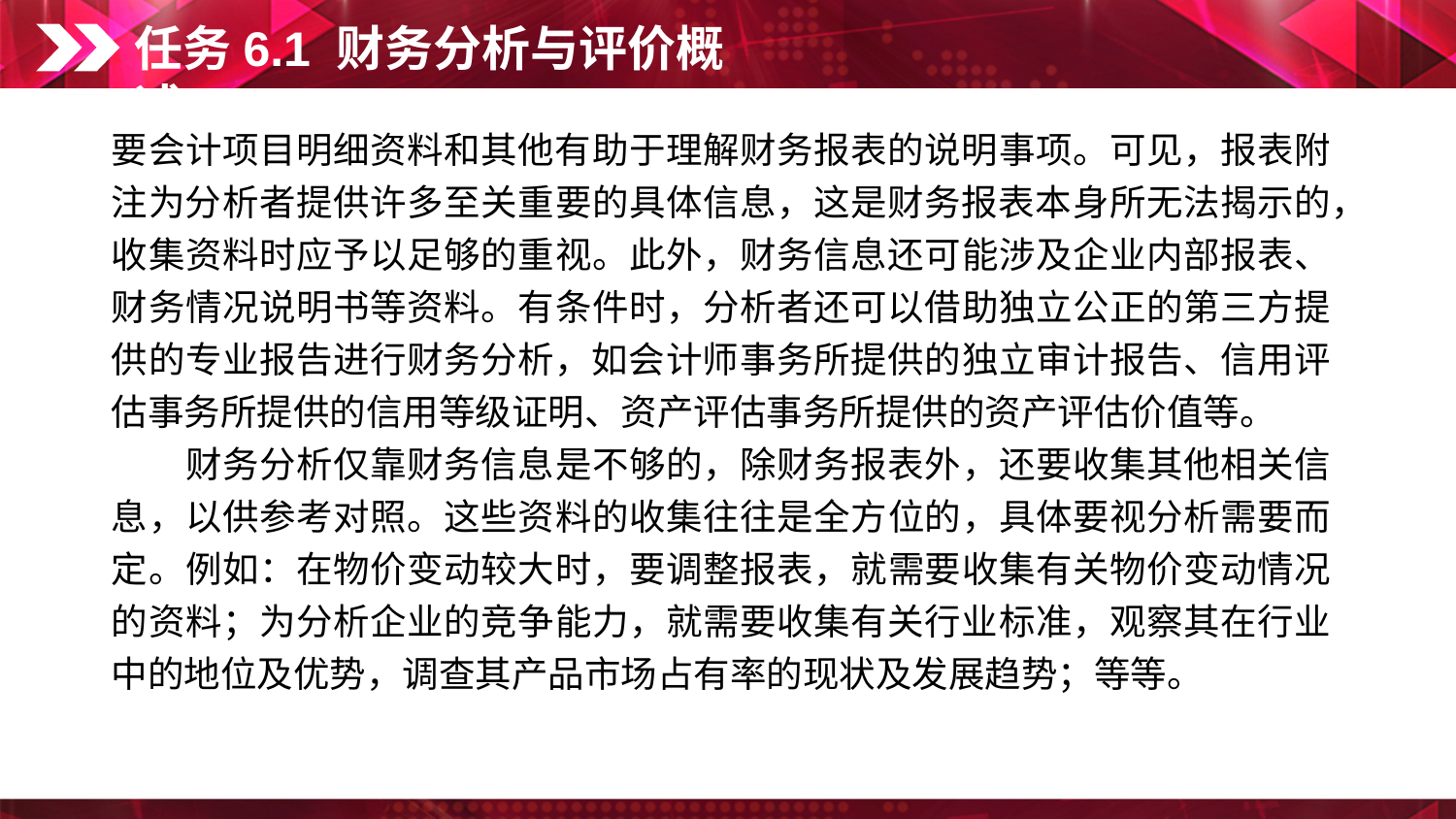

任务6.1 财务分析与评价概述

要会计项目明细资料和其他有助于理解财务报表的说明事项。可见，报表附注为分析者提供许多至关重要的具体信息，这是财务报表本身所无法揭示的，收集资料时应予以足够的重视。此外，财务信息还可能涉及企业内部报表、财务情况说明书等资料。有条件时，分析者还可以借助独立公正的第三方提供的专业报告进行财务分析，如会计师事务所提供的独立审计报告、信用评估事务所提供的信用等级证明、资产评估事务所提供的资产评估价值等。
　　财务分析仅靠财务信息是不够的，除财务报表外，还要收集其他相关信息，以供参考对照。这些资料的收集往往是全方位的，具体要视分析需要而定。例如：在物价变动较大时，要调整报表，就需要收集有关物价变动情况的资料；为分析企业的竞争能力，就需要收集有关行业标准，观察其在行业中的地位及优势，调查其产品市场占有率的现状及发展趋势；等等。